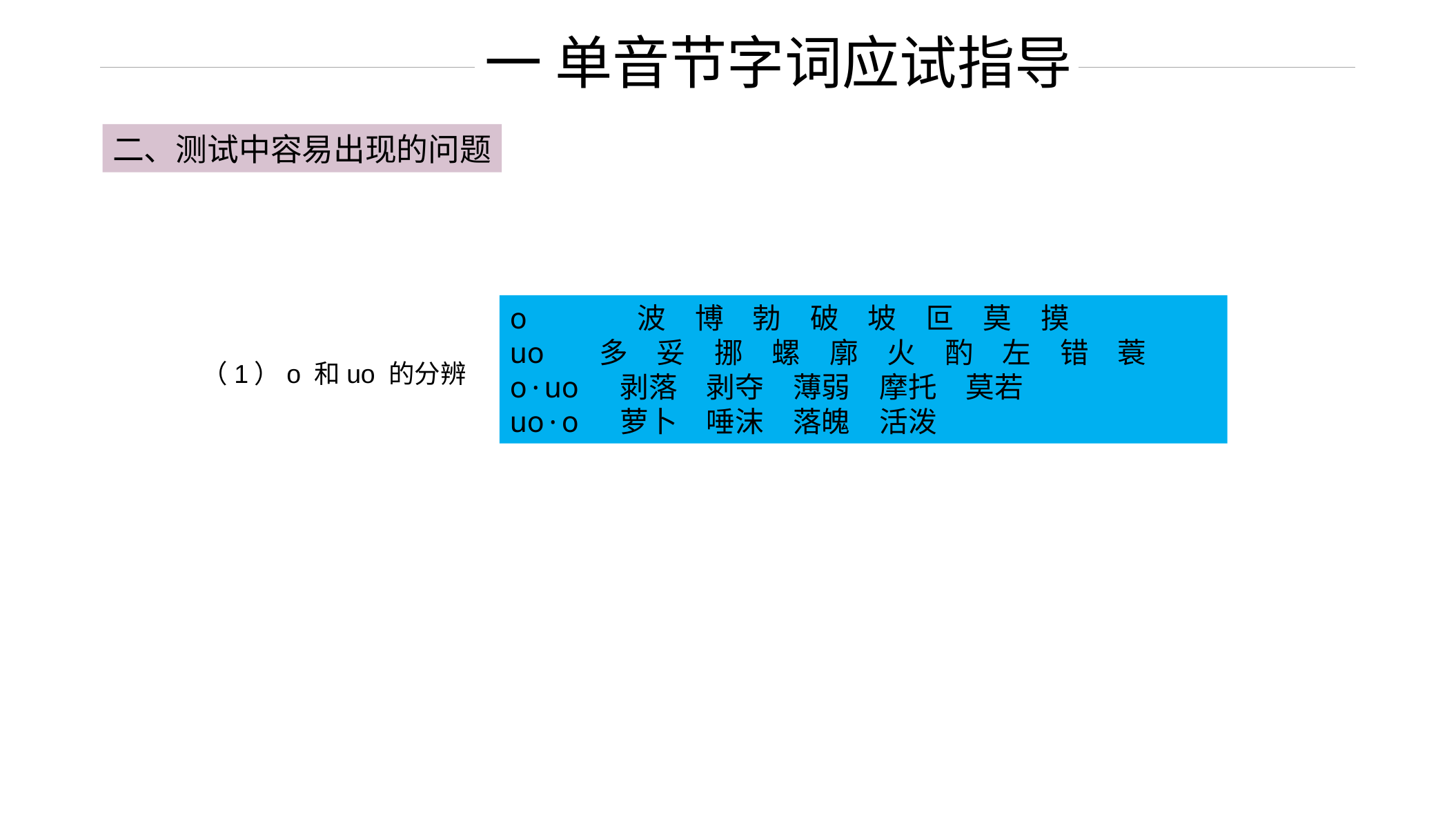

一 单音节字词应试指导
二、测试中容易出现的问题
o      波　博　勃　破　坡　叵　莫　摸
uo　   多　妥　挪　螺　廓　火　酌　左　错　蓑
o·uo  剥落　剥夺　薄弱　摩托　莫若
uo·o  萝卜　唾沫　落魄　活泼
（1）o 和uo 的分辨